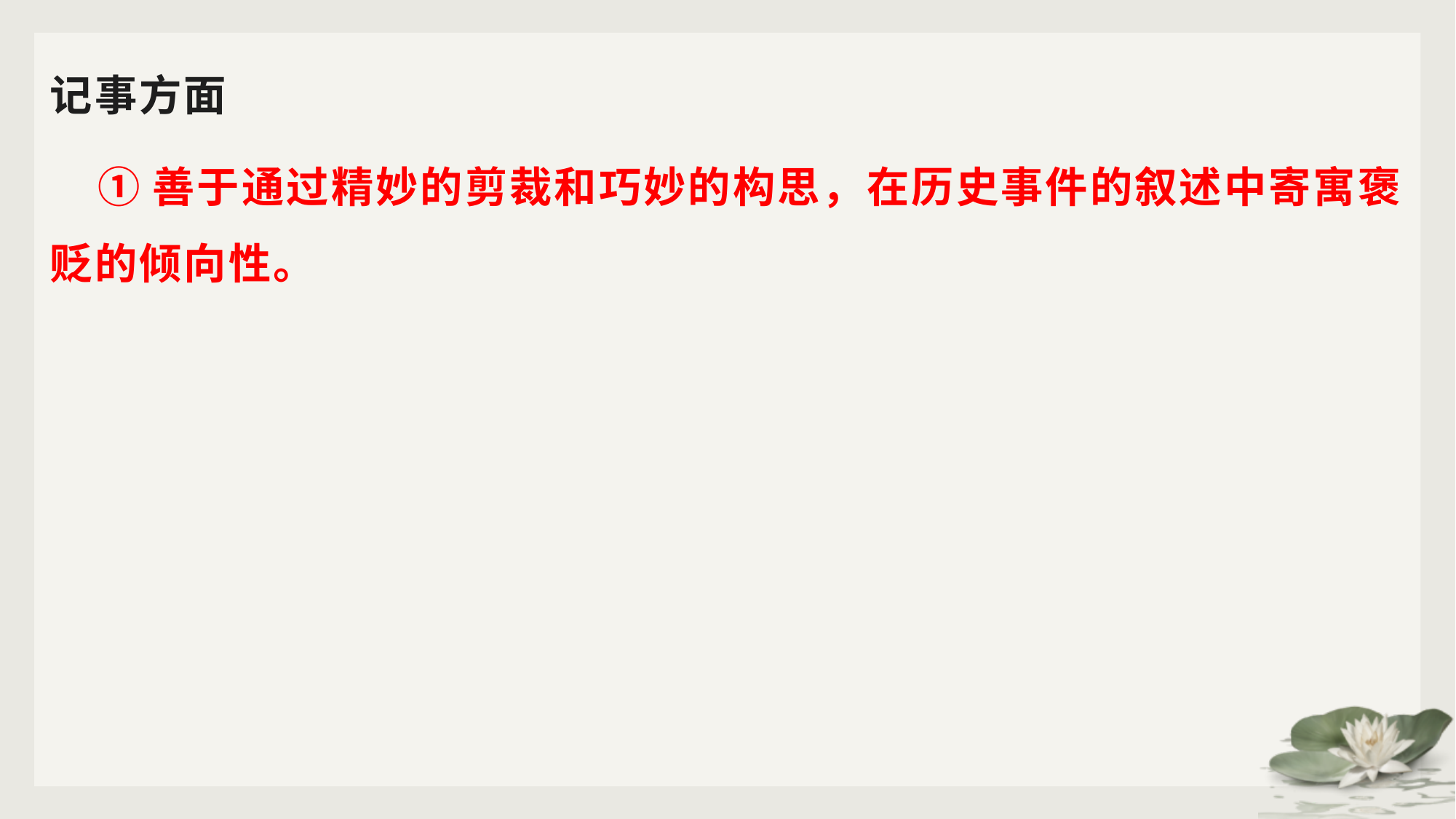

记事方面
    ①善于通过精妙的剪裁和巧妙的构思，在历史事件的叙述中寄寓褒贬的倾向性。